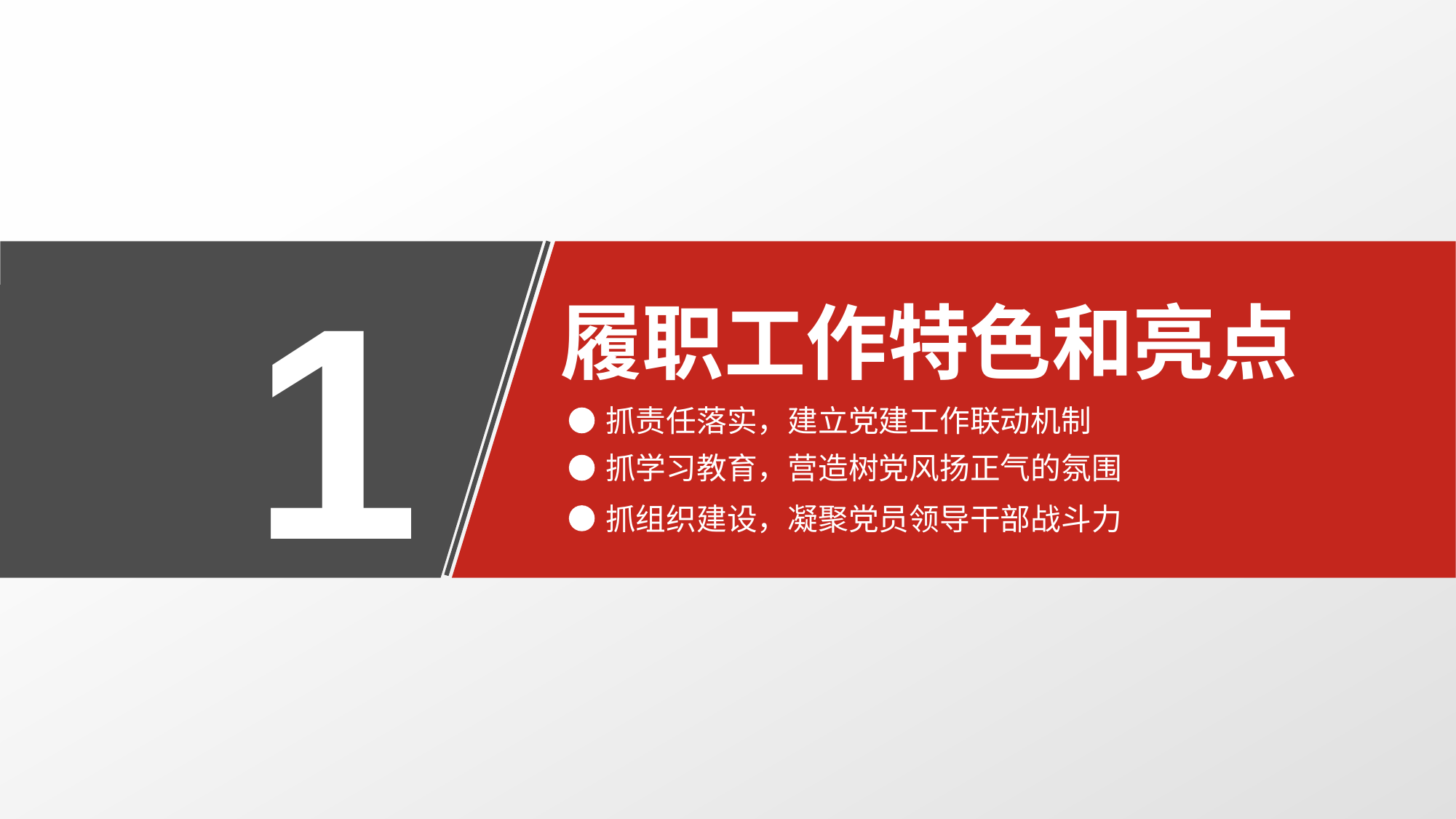

1

履职工作特色和亮点
抓责任落实，建立党建工作联动机制

抓学习教育，营造树党风扬正气的氛围

抓组织建设，凝聚党员领导干部战斗力